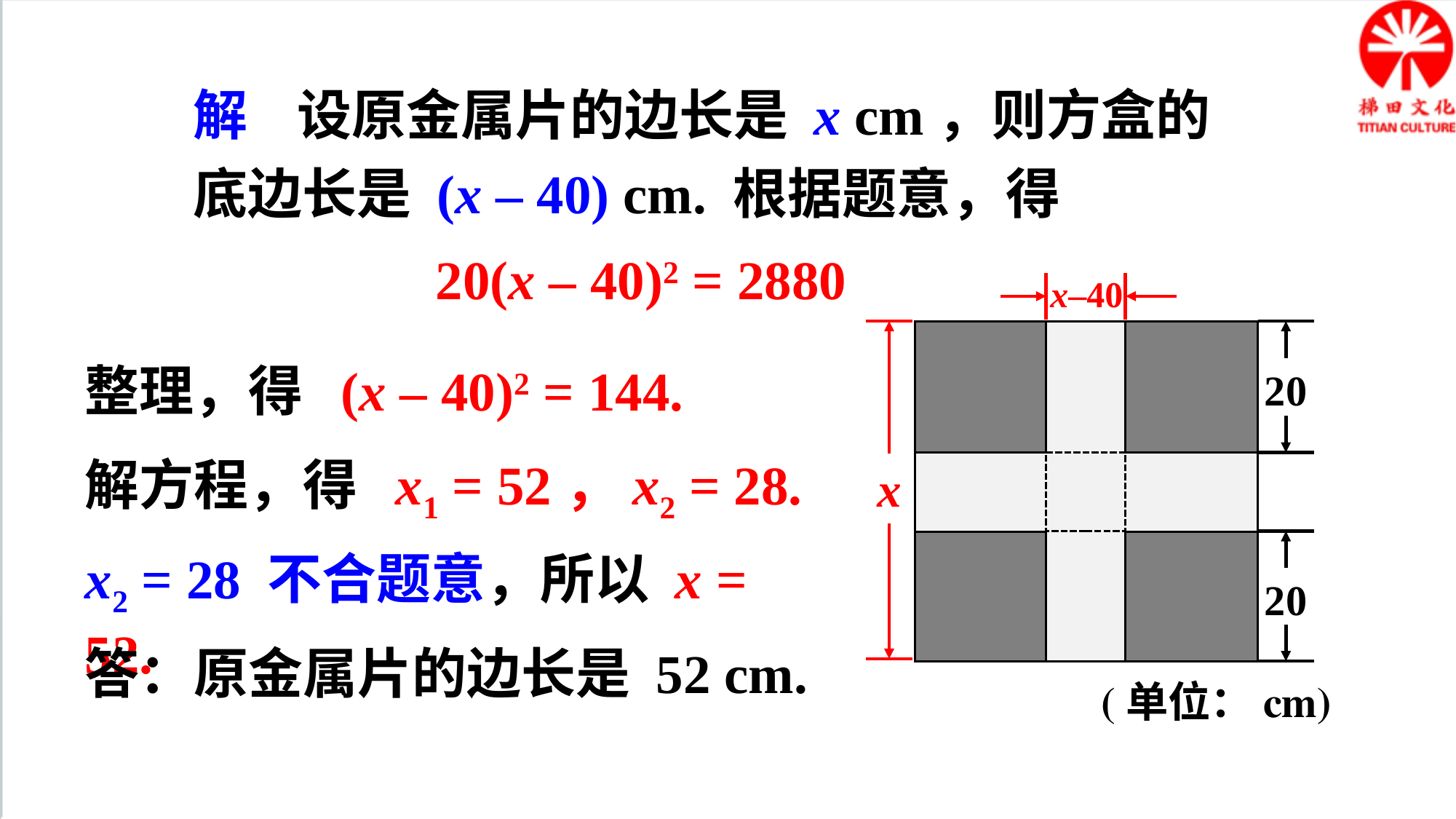

解    设原金属片的边长是 x cm，则方盒的底边长是 (x – 40) cm. 根据题意，得
20(x – 40)2 = 2880
x–40

20
20
(单位：cm)
x
整理，得  (x – 40)2 = 144.
解方程，得  x1 = 52，x2 = 28.
x2 = 28 不合题意，所以 x = 52.
答：原金属片的边长是 52 cm.